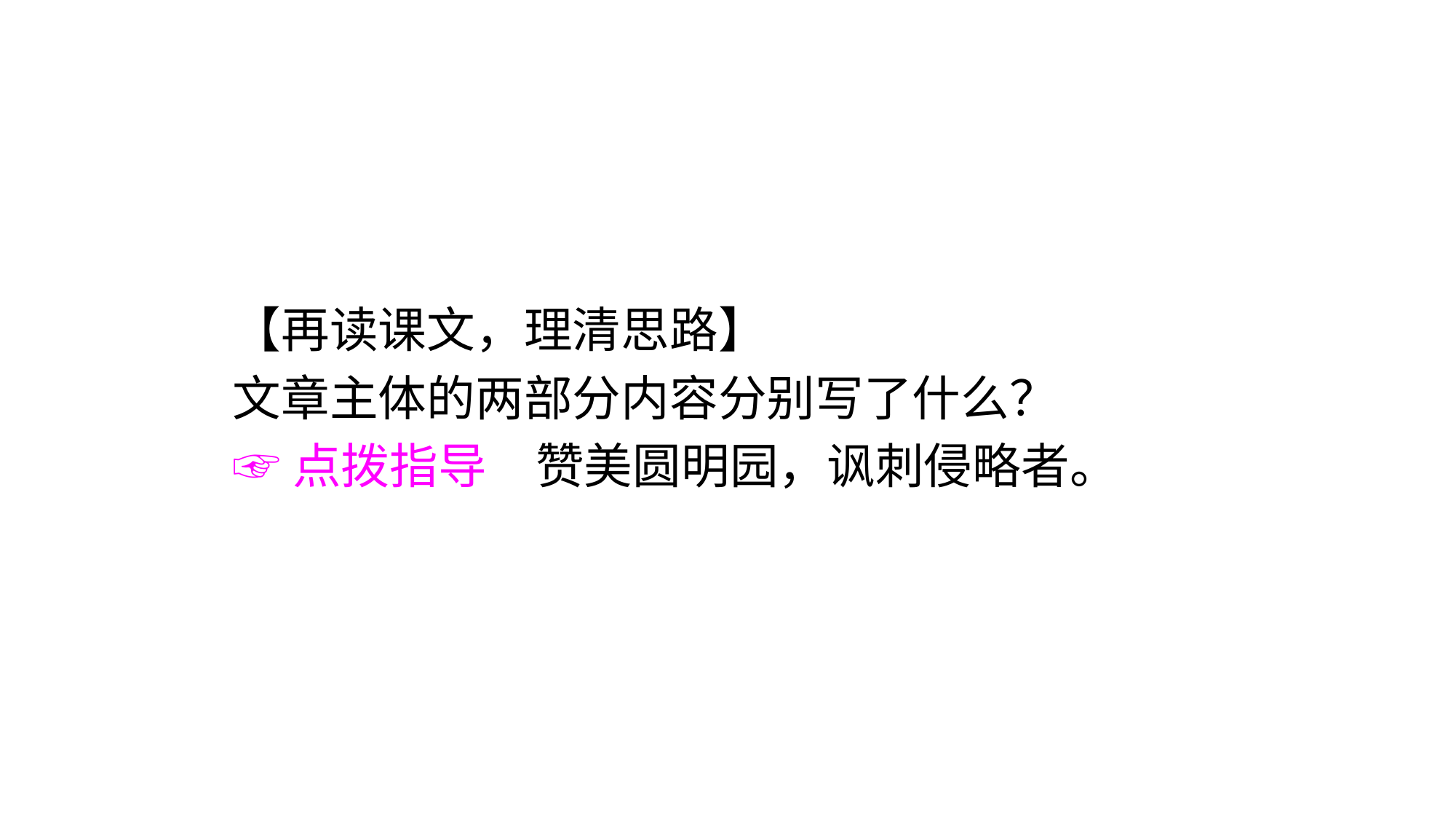

【再读课文，理清思路】
文章主体的两部分内容分别写了什么？
☞点拨指导　赞美圆明园，讽刺侵略者。